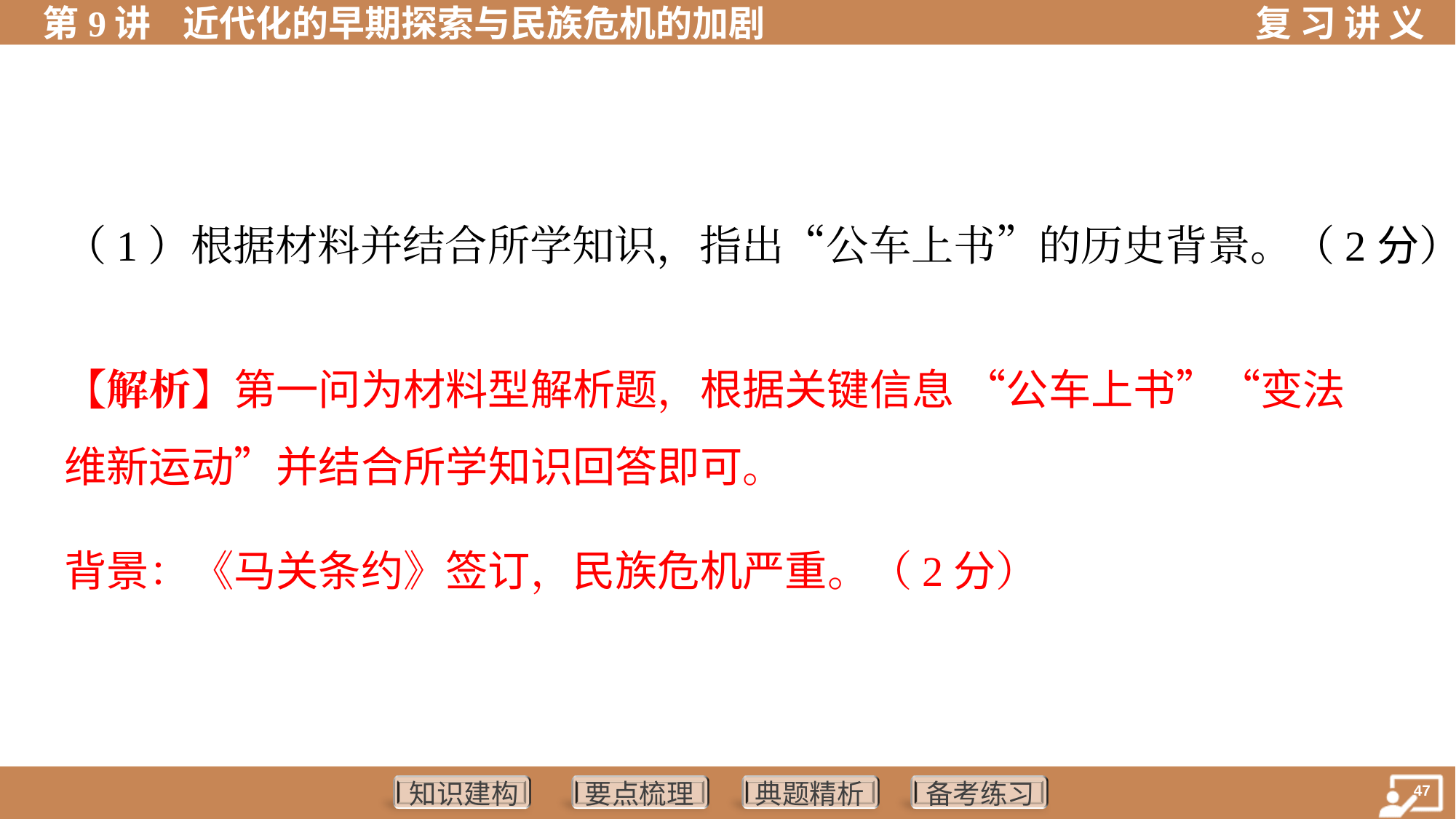

（1）根据材料并结合所学知识，指出“公车上书”的历史背景。（2分）
【解析】第一问为材料型解析题，根据关键信息 “公车上书”“变法
维新运动”并结合所学知识回答即可。
背景：《马关条约》签订，民族危机严重。（2分）